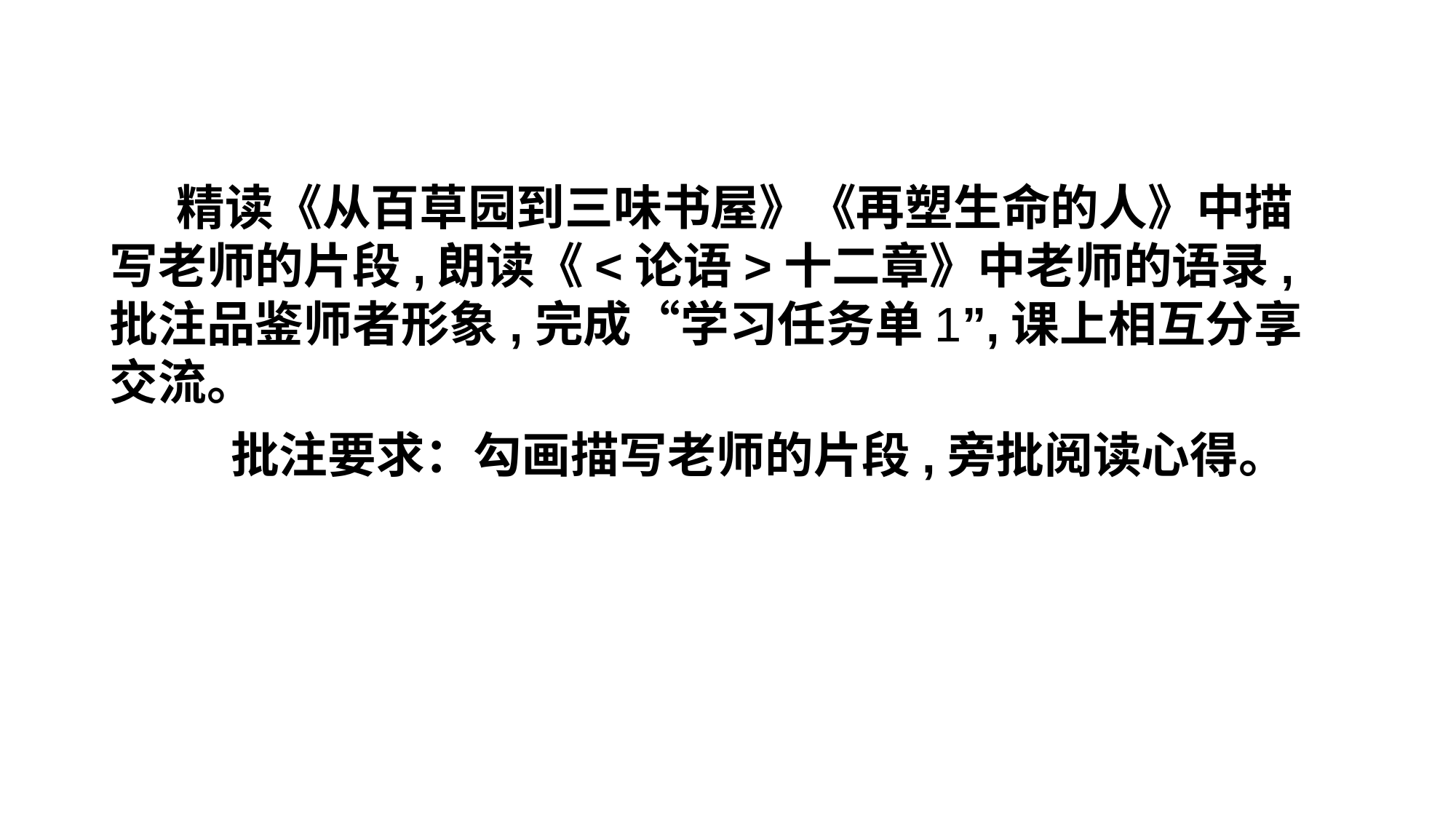

精读《从百草园到三味书屋》《再塑生命的人》中描写老师的片段,朗读《<论语>十二章》中老师的语录,批注品鉴师者形象,完成“学习任务单1”,课上相互分享交流。       批注要求：勾画描写老师的片段,旁批阅读心得。